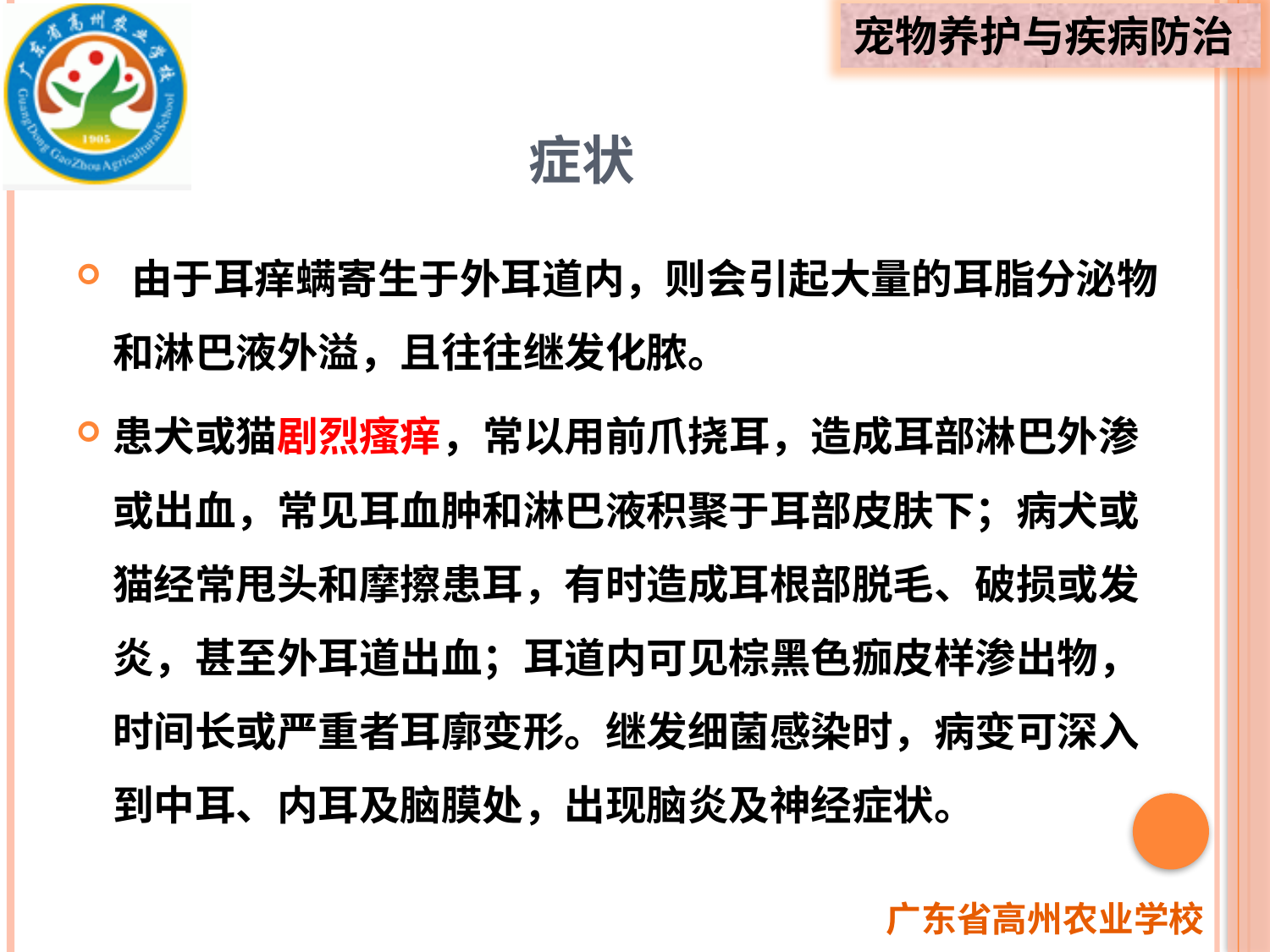

# 症状
 由于耳痒螨寄生于外耳道内，则会引起大量的耳脂分泌物和淋巴液外溢，且往往继发化脓。
患犬或猫剧烈瘙痒，常以用前爪挠耳，造成耳部淋巴外渗或出血，常见耳血肿和淋巴液积聚于耳部皮肤下；病犬或猫经常甩头和摩擦患耳，有时造成耳根部脱毛、破损或发炎，甚至外耳道出血；耳道内可见棕黑色痂皮样渗出物，时间长或严重者耳廓变形。继发细菌感染时，病变可深入到中耳、内耳及脑膜处，出现脑炎及神经症状。